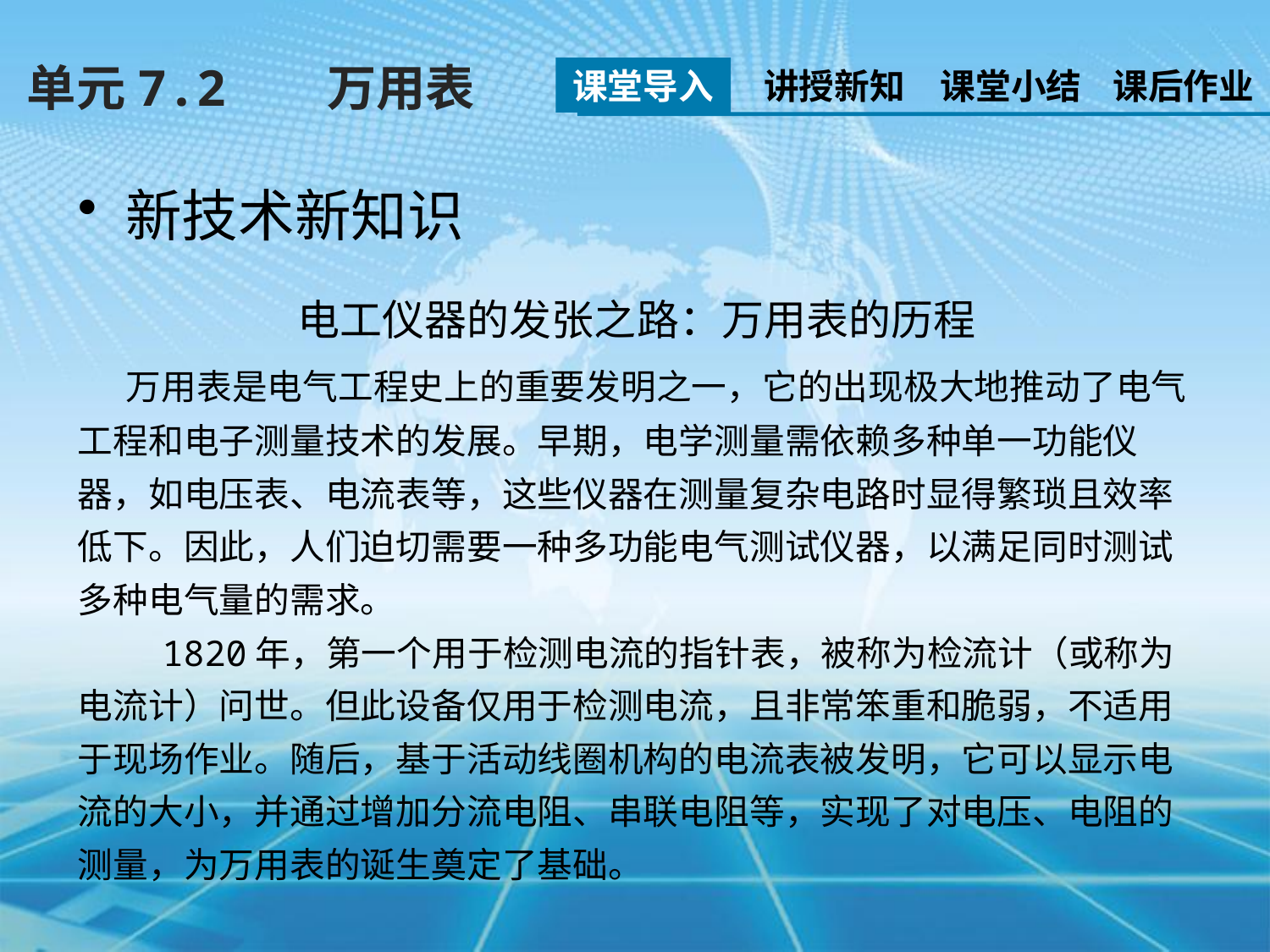

单元7.2   万用表
课堂导入
讲授新知
课堂小结
课后作业
新技术新知识
电工仪器的发张之路：万用表的历程
    万用表是电气工程史上的重要发明之一，它的出现极大地推动了电气工程和电子测量技术的发展。早期，电学测量需依赖多种单一功能仪器，如电压表、电流表等，这些仪器在测量复杂电路时显得繁琐且效率低下。因此，人们迫切需要一种多功能电气测试仪器，以满足同时测试多种电气量的需求。
    1820年，第一个用于检测电流的指针表，被称为检流计（或称为电流计）问世。但此设备仅用于检测电流，且非常笨重和脆弱，不适用于现场作业。随后，基于活动线圈机构的电流表被发明，它可以显示电流的大小，并通过增加分流电阻、串联电阻等，实现了对电压、电阻的测量，为万用表的诞生奠定了基础。